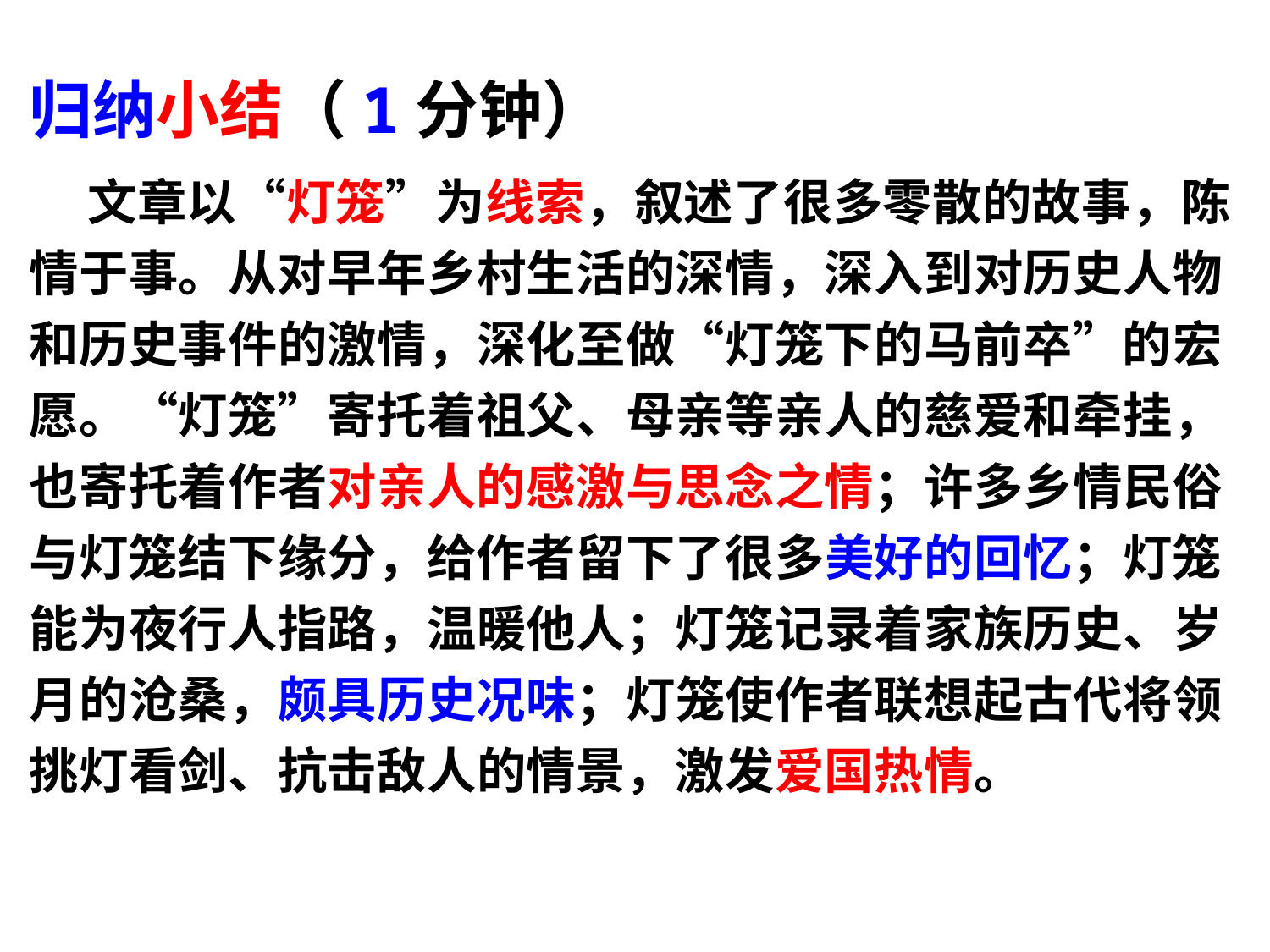

归纳小结（1分钟）
    文章以“灯笼”为线索，叙述了很多零散的故事，陈情于事。从对早年乡村生活的深情，深入到对历史人物和历史事件的激情，深化至做“灯笼下的马前卒”的宏愿。“灯笼”寄托着祖父、母亲等亲人的慈爱和牵挂，也寄托着作者对亲人的感激与思念之情；许多乡情民俗与灯笼结下缘分，给作者留下了很多美好的回忆；灯笼能为夜行人指路，温暖他人；灯笼记录着家族历史、岁月的沧桑，颇具历史况味；灯笼使作者联想起古代将领挑灯看剑、抗击敌人的情景，激发爱国热情。